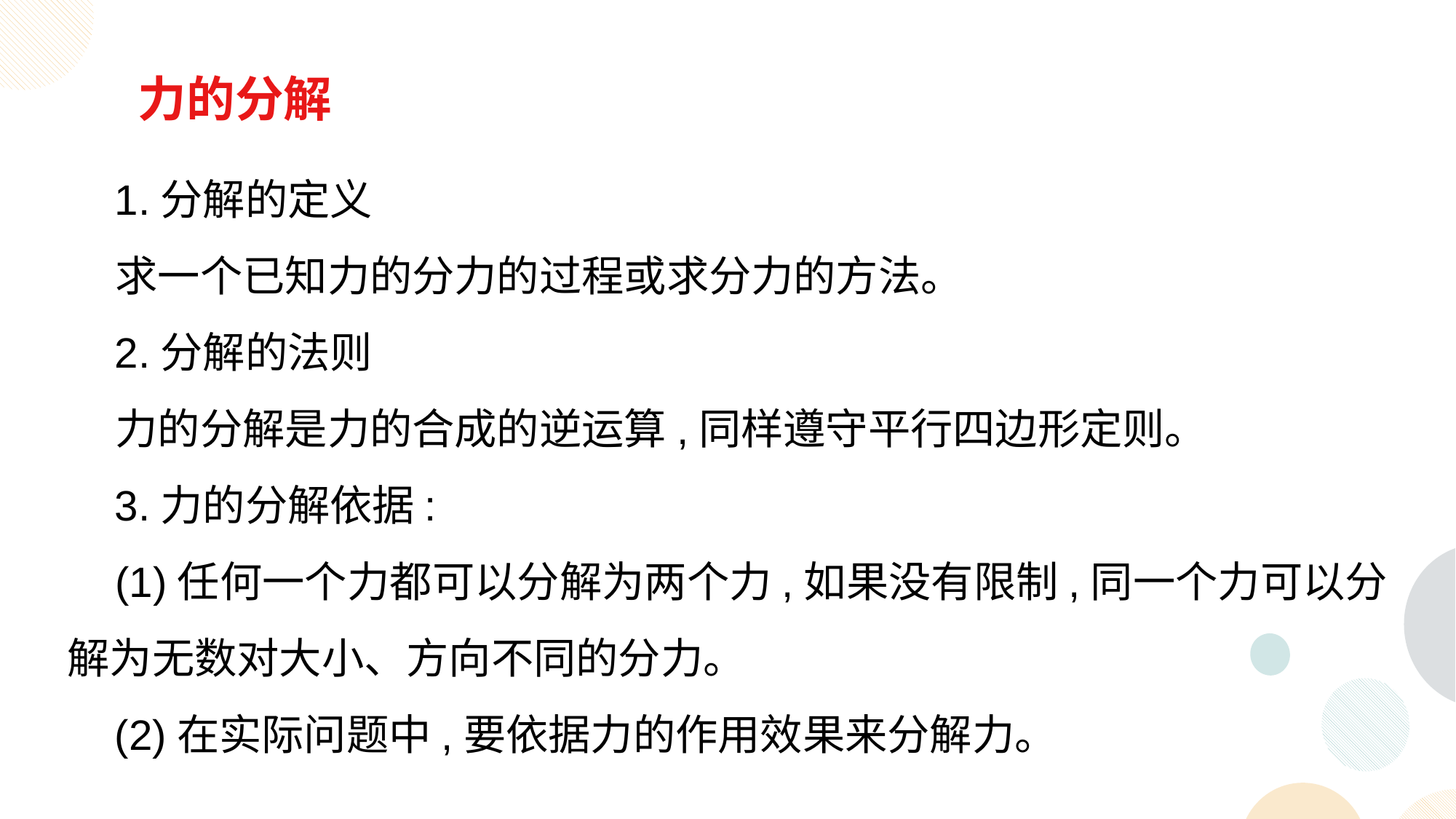

力的分解

    1.分解的定义
    求一个已知力的分力的过程或求分力的方法。
    2.分解的法则
    力的分解是力的合成的逆运算,同样遵守平行四边形定则。
    3.力的分解依据:
    (1)任何一个力都可以分解为两个力,如果没有限制,同一个力可以分解为无数对大小、方向不同的分力。
    (2)在实际问题中,要依据力的作用效果来分解力。